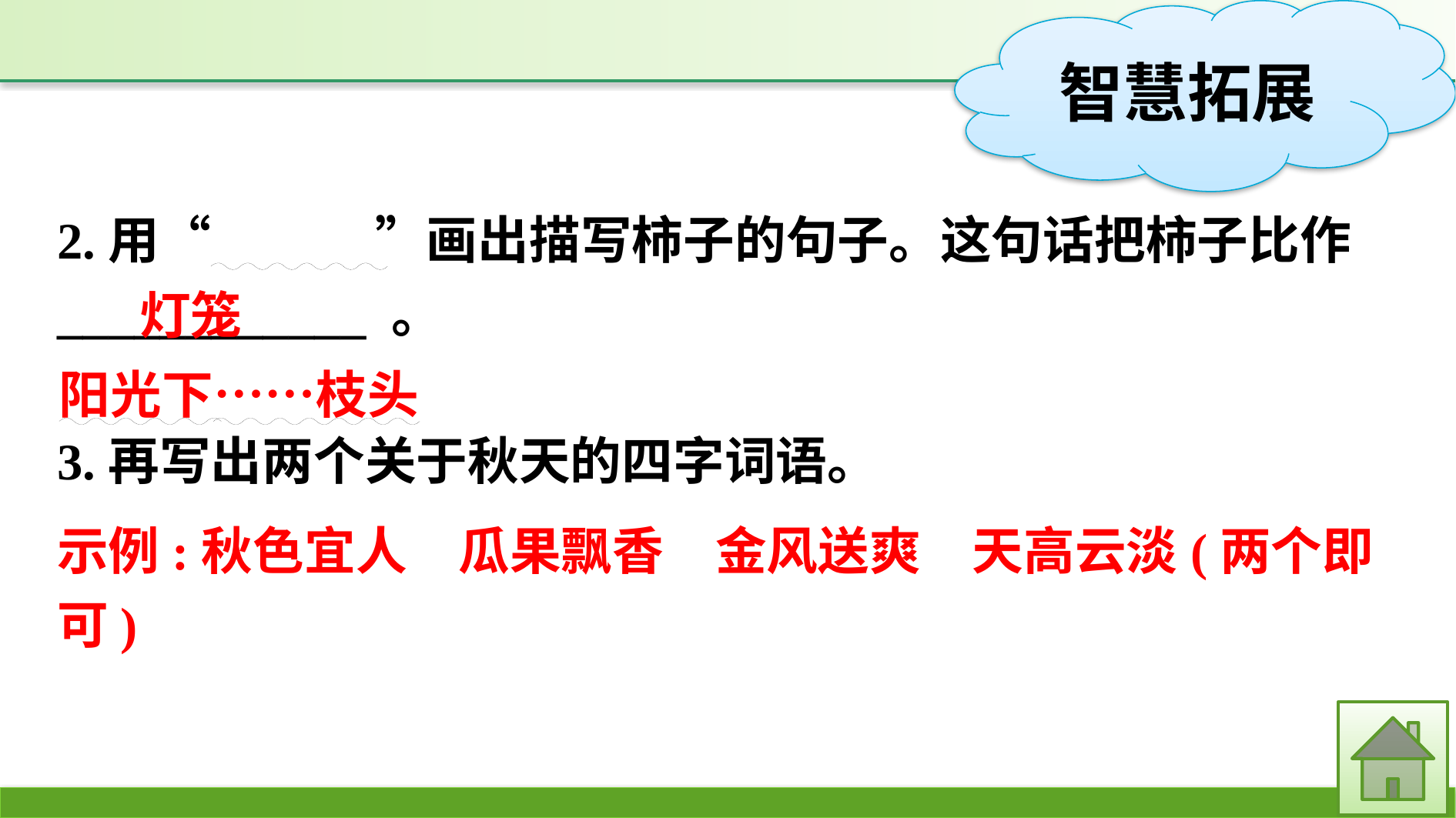

2.用“              ”画出描写柿子的句子。这句话把柿子比作____________ 。

3.再写出两个关于秋天的四字词语。
灯笼
阳光下……枝头
示例:秋色宜人　瓜果飘香　金风送爽　天高云淡(两个即可)